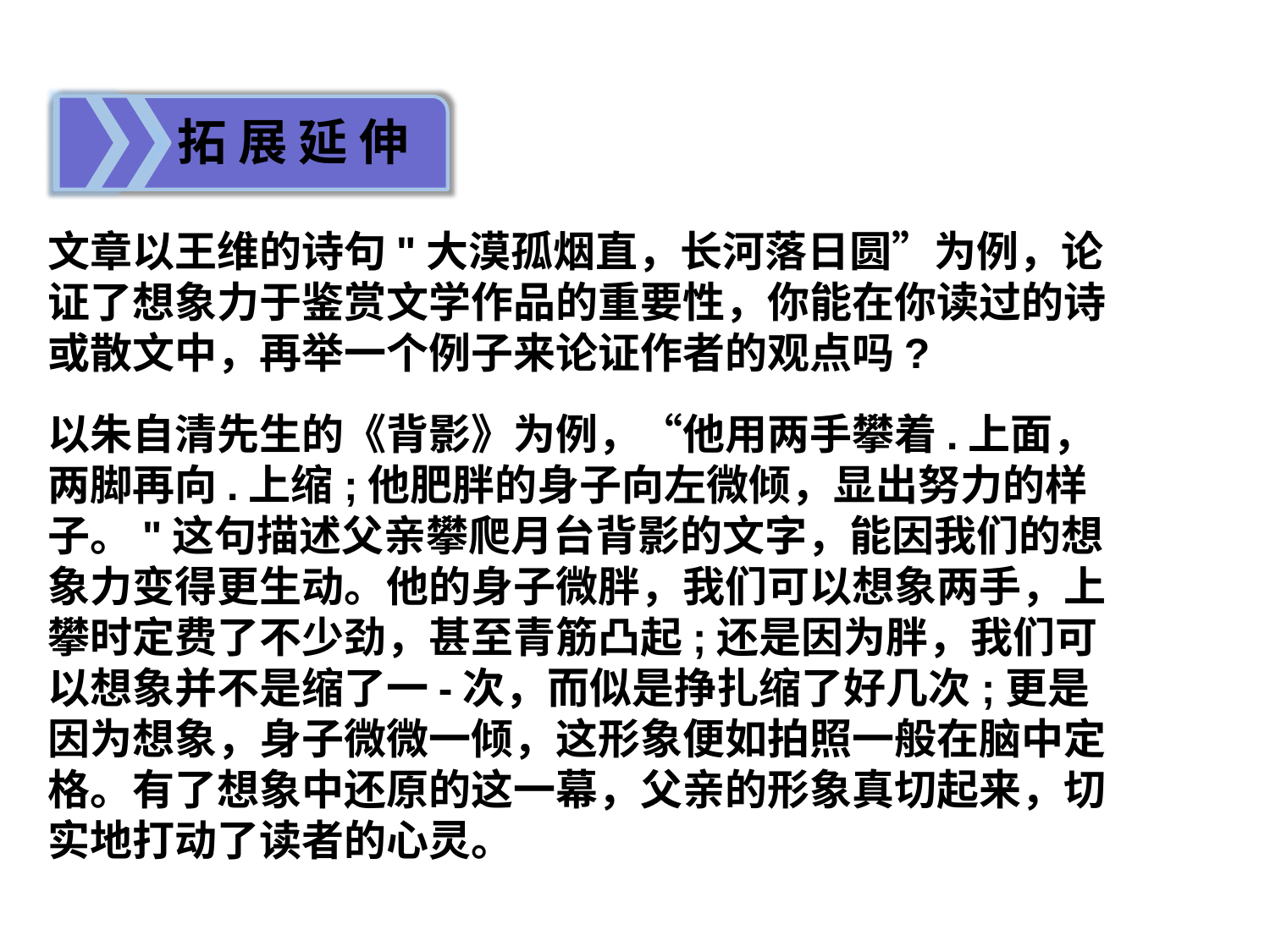

拓 展 延 伸
文章以王维的诗句"大漠孤烟直，长河落日圆”为例，论证了想象力于鉴赏文学作品的重要性，你能在你读过的诗或散文中，再举一个例子来论证作者的观点吗?

以朱自清先生的《背影》为例，“他用两手攀着.上面，两脚再向.上缩;他肥胖的身子向左微倾，显出努力的样子。"这句描述父亲攀爬月台背影的文字，能因我们的想象力变得更生动。他的身子微胖，我们可以想象两手，上攀时定费了不少劲，甚至青筋凸起;还是因为胖，我们可以想象并不是缩了一-次，而似是挣扎缩了好几次;更是因为想象，身子微微一倾，这形象便如拍照一般在脑中定格。有了想象中还原的这一幕，父亲的形象真切起来，切实地打动了读者的心灵。